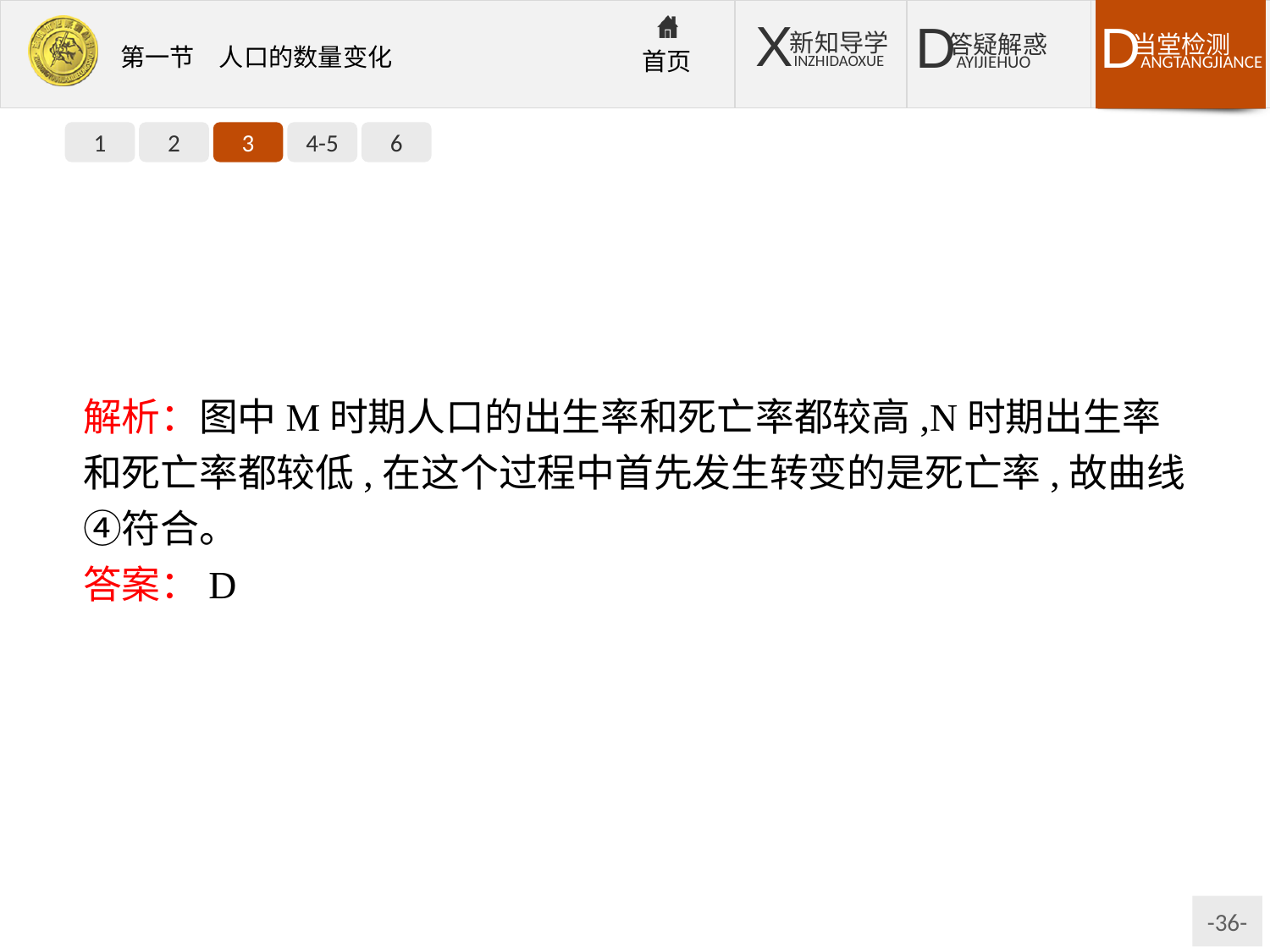

1
2
3
4-5
6
解析：图中M时期人口的出生率和死亡率都较高,N时期出生率和死亡率都较低,在这个过程中首先发生转变的是死亡率,故曲线④符合。
答案：D